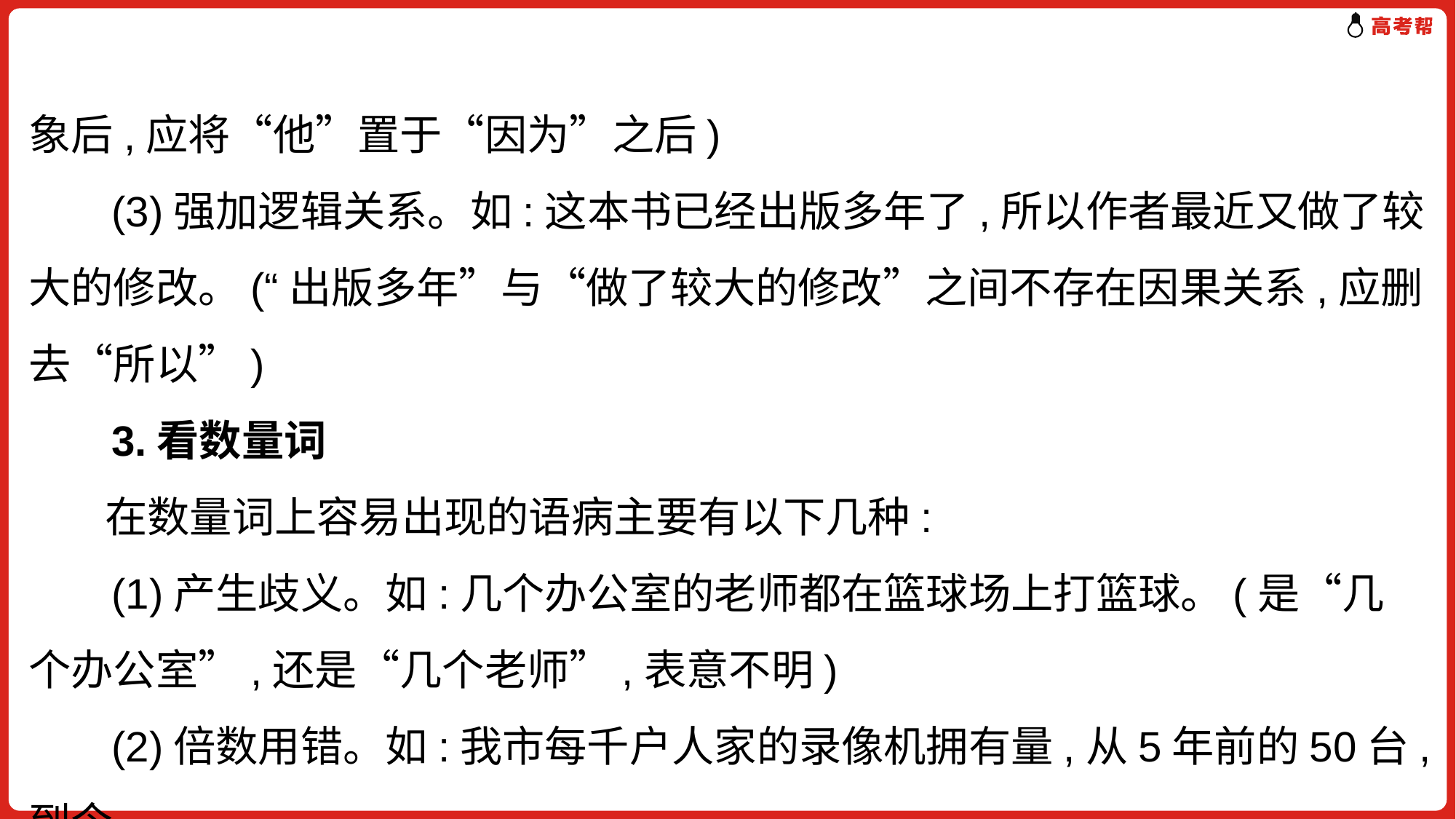

象后,应将“他”置于“因为”之后)
       (3)强加逻辑关系。如:这本书已经出版多年了,所以作者最近又做了较大的修改。(“出版多年”与“做了较大的修改”之间不存在因果关系,应删去“所以”)
       3.看数量词
       在数量词上容易出现的语病主要有以下几种:
       (1)产生歧义。如:几个办公室的老师都在篮球场上打篮球。(是“几个办公室”,还是“几个老师”,表意不明)
       (2)倍数用错。如:我市每千户人家的录像机拥有量,从5年前的50台,到今